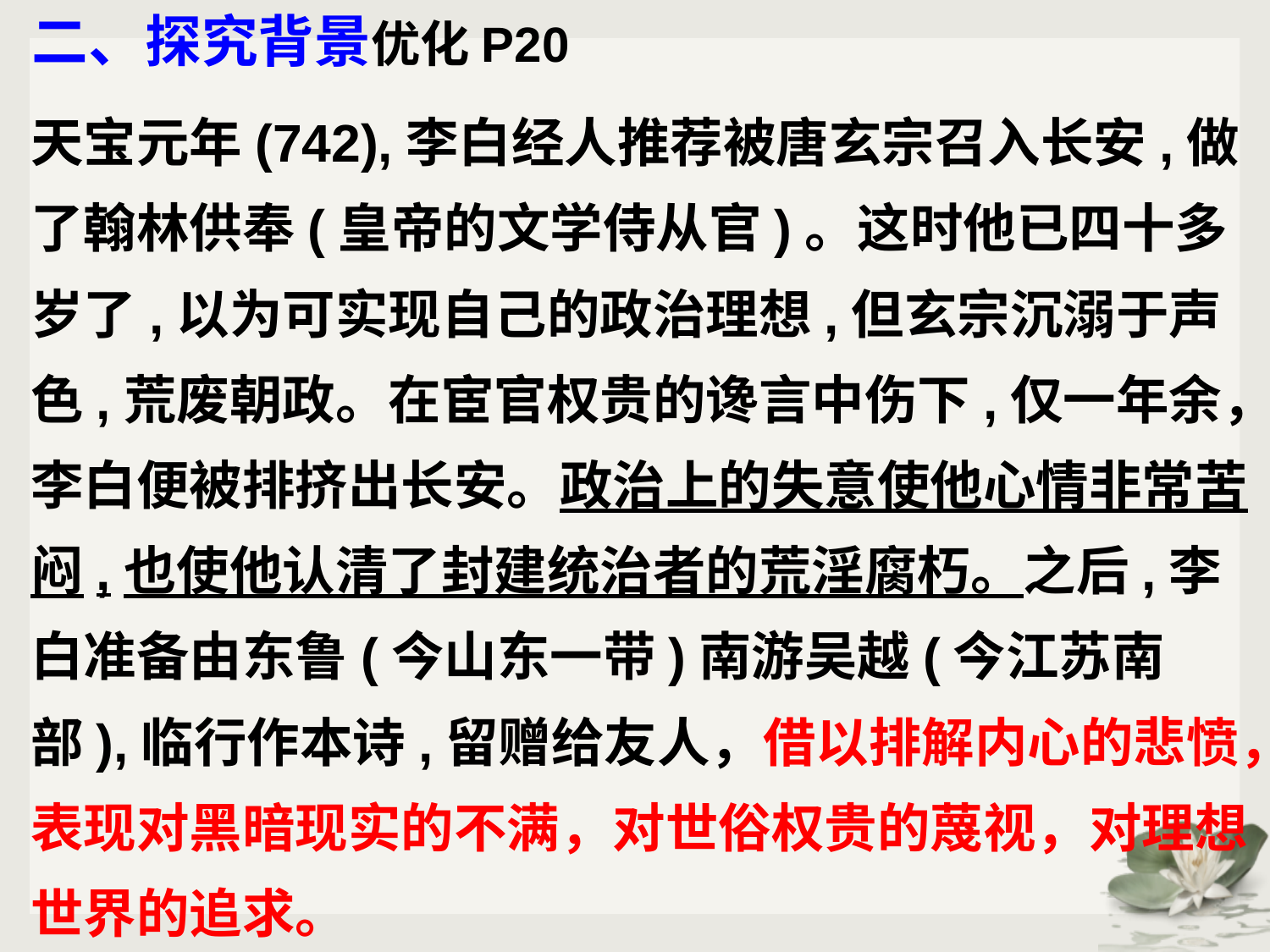

二、探究背景优化P20
天宝元年(742),李白经人推荐被唐玄宗召入长安,做了翰林供奉(皇帝的文学侍从官)。这时他已四十多岁了,以为可实现自己的政治理想,但玄宗沉溺于声色,荒废朝政。在宦官权贵的谗言中伤下,仅一年余，李白便被排挤出长安。政治上的失意使他心情非常苦闷,也使他认清了封建统治者的荒淫腐朽。之后,李白准备由东鲁(今山东一带)南游吴越(今江苏南部),临行作本诗,留赠给友人，借以排解内心的悲愤，表现对黑暗现实的不满，对世俗权贵的蔑视，对理想世界的追求。